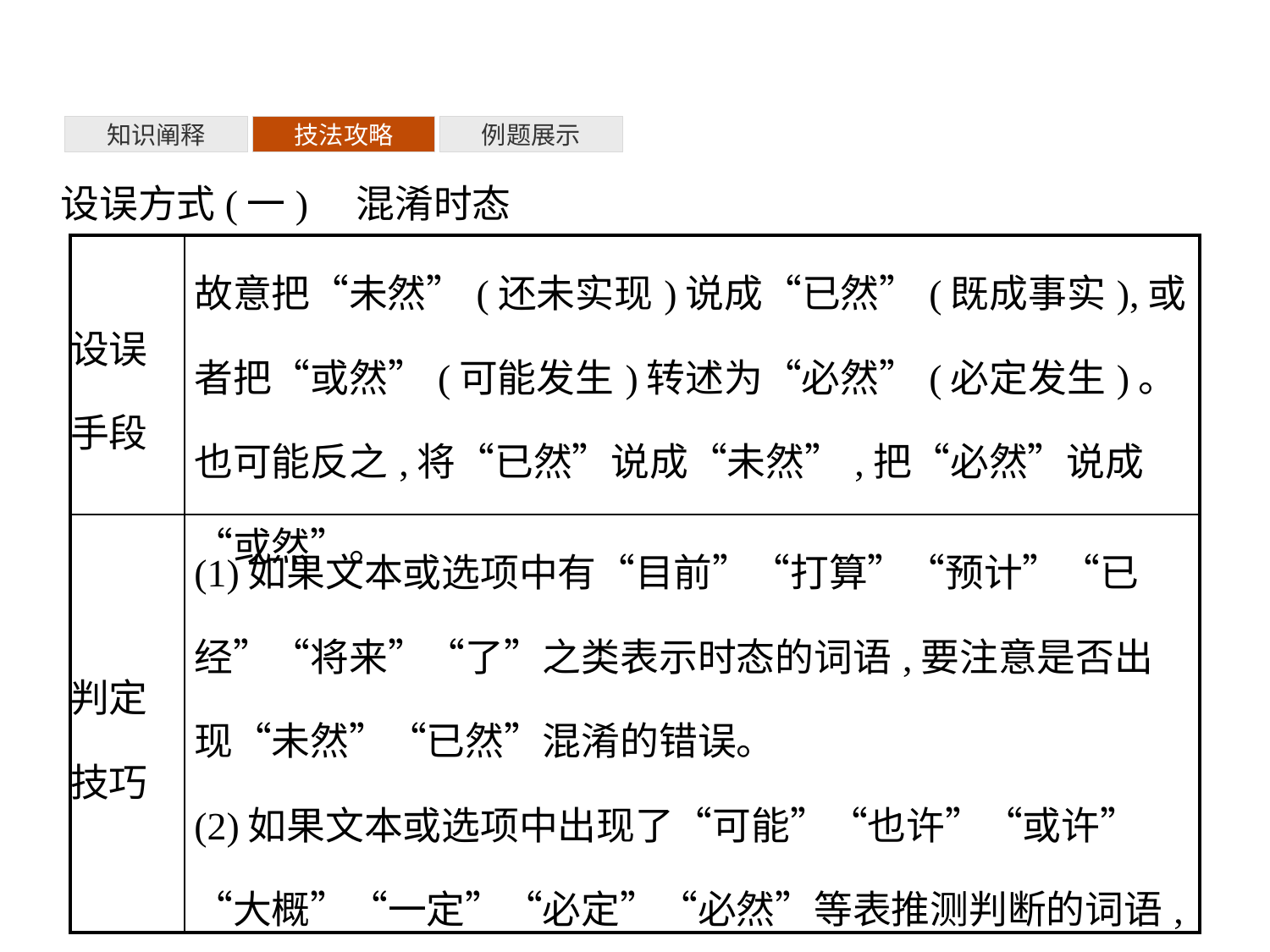

知识阐释
技法攻略
例题展示
设误方式(一)　混淆时态
| 设误 手段 | 故意把“未然”(还未实现)说成“已然”(既成事实),或者把“或然”(可能发生)转述为“必然”(必定发生)。也可能反之,将“已然”说成“未然”,把“必然”说成“或然”。 |
| --- | --- |
| 判定 技巧 | (1)如果文本或选项中有“目前”“打算”“预计”“已经”“将来”“了”之类表示时态的词语,要注意是否出现“未然”“已然”混淆的错误。 (2)如果文本或选项中出现了“可能”“也许”“或许”“大概”“一定”“必定”“必然”等表推测判断的词语,要认真辨析是否出现“或然”“必然”混淆的错误。 |